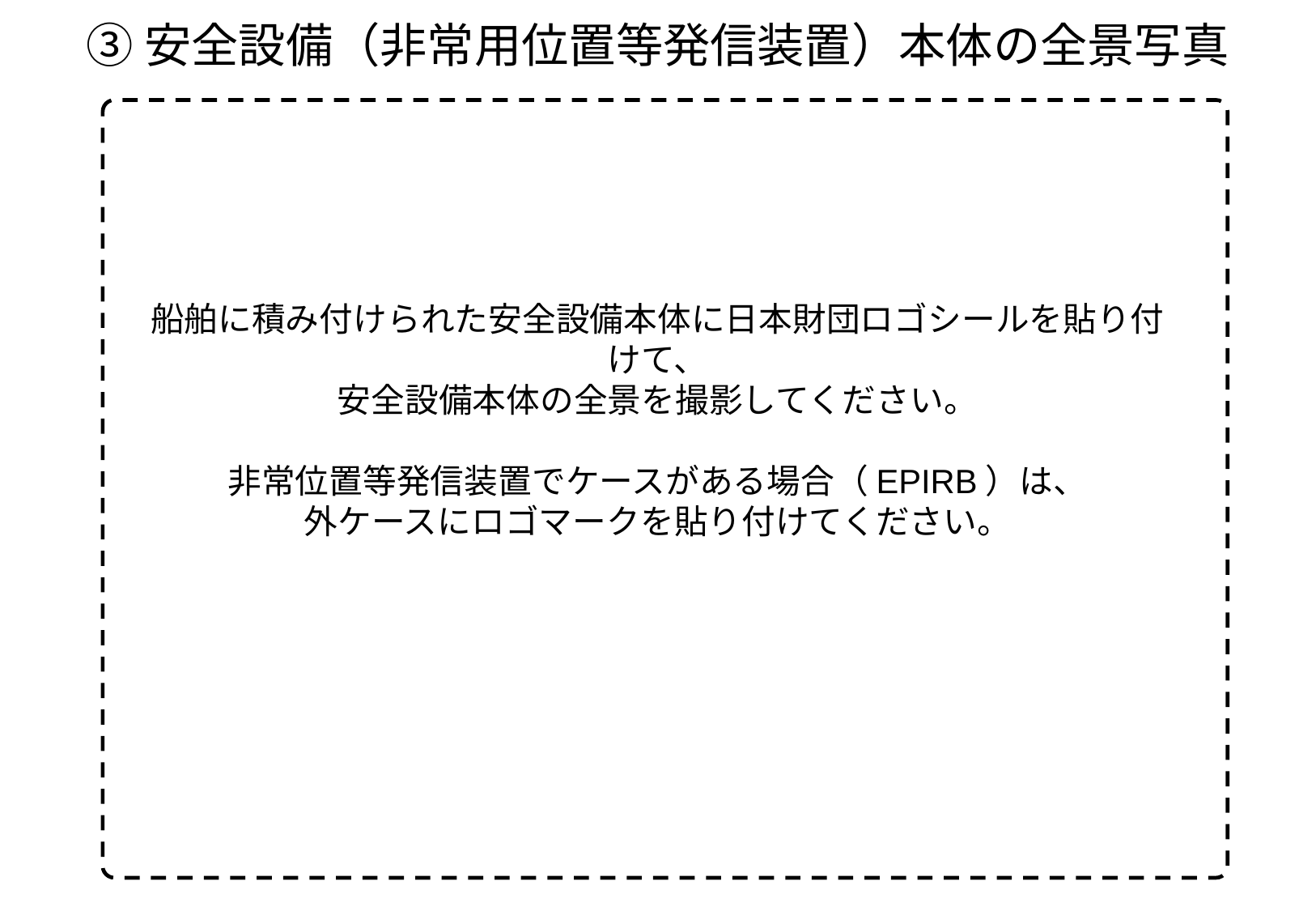

③安全設備（非常用位置等発信装置）本体の全景写真

船舶に積み付けられた安全設備本体に日本財団ロゴシールを貼り付けて、
安全設備本体の全景を撮影してください。

非常位置等発信装置でケースがある場合（EPIRB）は、
外ケースにロゴマークを貼り付けてください。